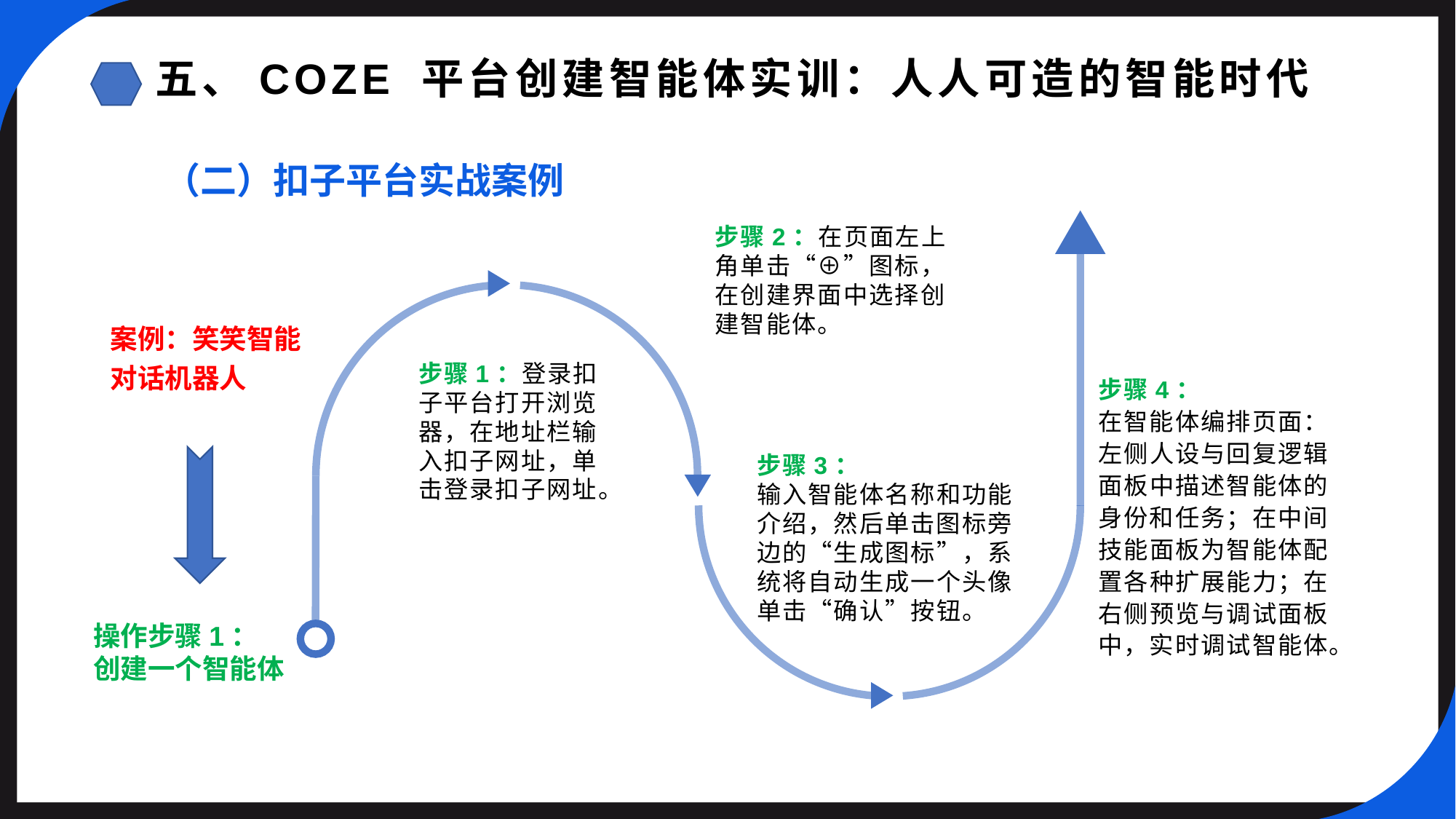

五、COZE 平台创建智能体实训：人人可造的智能时代
（二）扣子平台实战案例
步骤2：在页面左上角单击“⊕”图标，在创建界面中选择创建智能体。

案例：笑笑智能对话机器人

步骤1：登录扣子平台打开浏览器，在地址栏输入扣子网址，单击登录扣子网址。
步骤4：
在智能体编排页面：左侧人设与回复逻辑面板中描述智能体的身份和任务；在中间技能面板为智能体配置各种扩展能力；在右侧预览与调试面板中，实时调试智能体。

步骤3：
输入智能体名称和功能介绍，然后单击图标旁边的“生成图标”，系统将自动生成一个头像单击“确认”按钮。

操作步骤1：
创建一个智能体